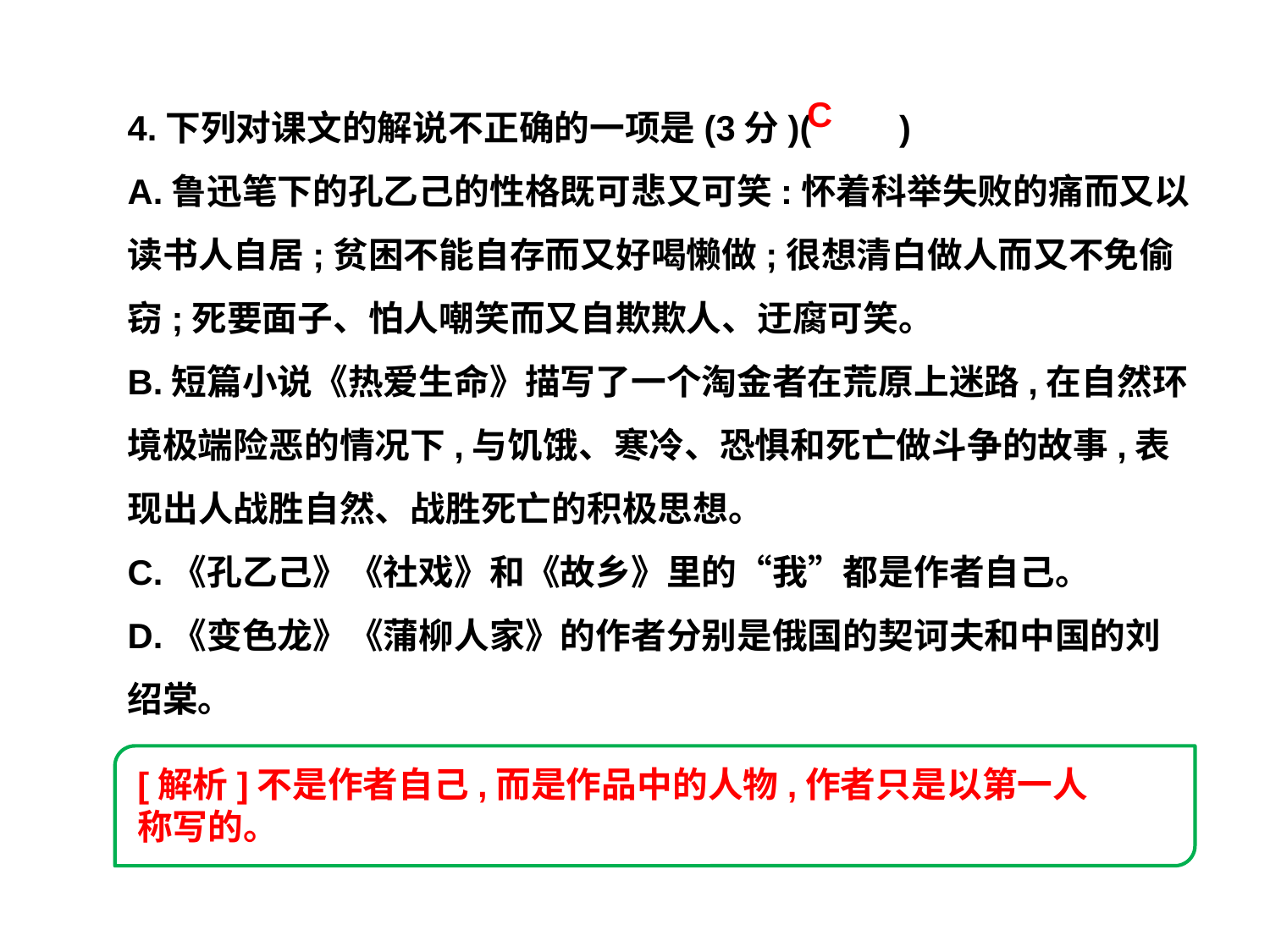

4.下列对课文的解说不正确的一项是(3分)(　　)
A.鲁迅笔下的孔乙己的性格既可悲又可笑:怀着科举失败的痛而又以读书人自居;贫困不能自存而又好喝懒做;很想清白做人而又不免偷窃;死要面子、怕人嘲笑而又自欺欺人、迂腐可笑。
B.短篇小说《热爱生命》描写了一个淘金者在荒原上迷路,在自然环境极端险恶的情况下,与饥饿、寒冷、恐惧和死亡做斗争的故事,表现出人战胜自然、战胜死亡的积极思想。
C.《孔乙己》《社戏》和《故乡》里的“我”都是作者自己。
D.《变色龙》《蒲柳人家》的作者分别是俄国的契诃夫和中国的刘绍棠。
C

[解析]不是作者自己,而是作品中的人物,作者只是以第一人称写的。